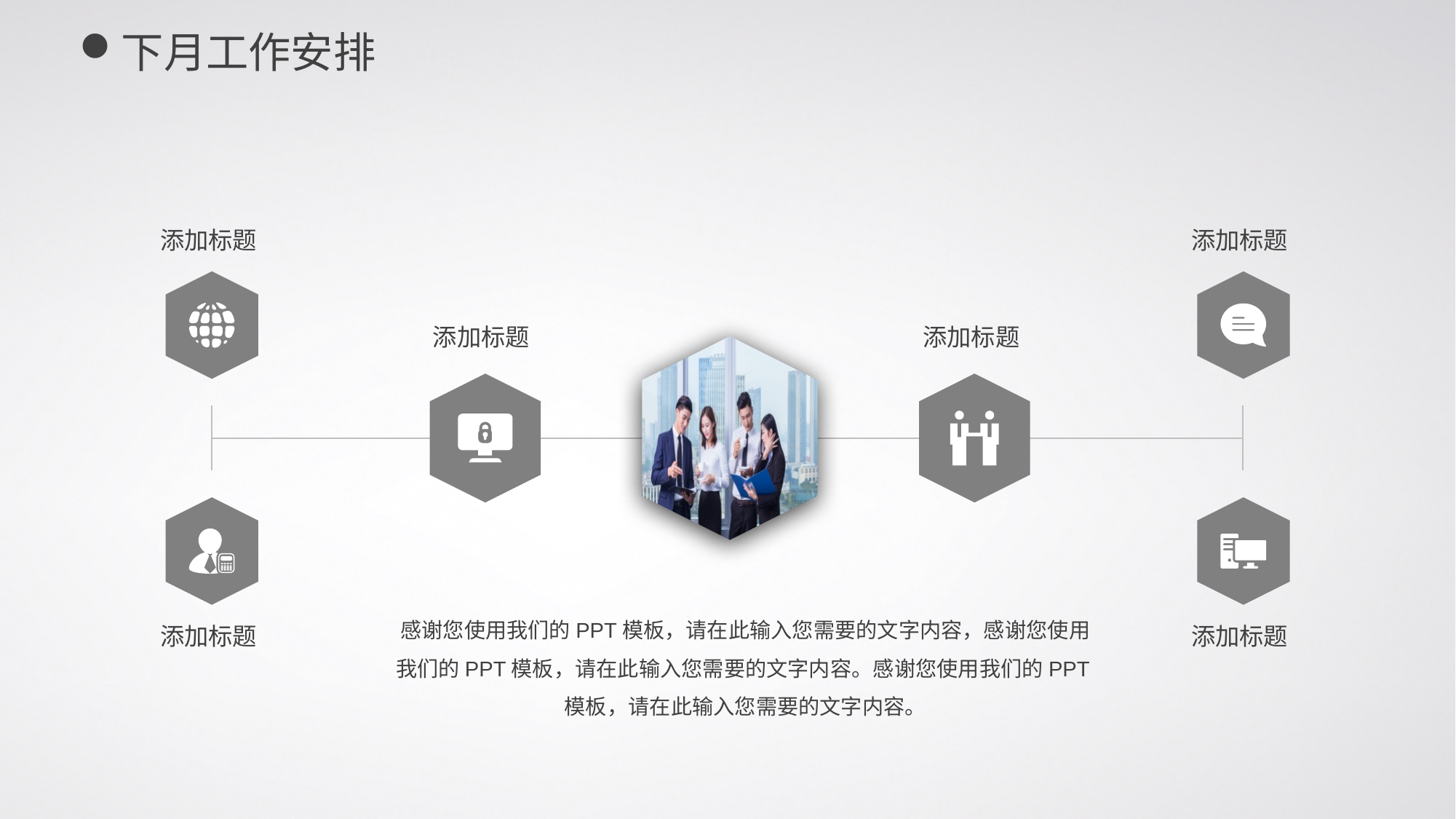

下月工作安排
添加标题
添加标题

添加标题
添加标题

感谢您使用我们的PPT模板，请在此输入您需要的文字内容，感谢您使用我们的PPT模板，请在此输入您需要的文字内容。感谢您使用我们的PPT模板，请在此输入您需要的文字内容。
添加标题
添加标题